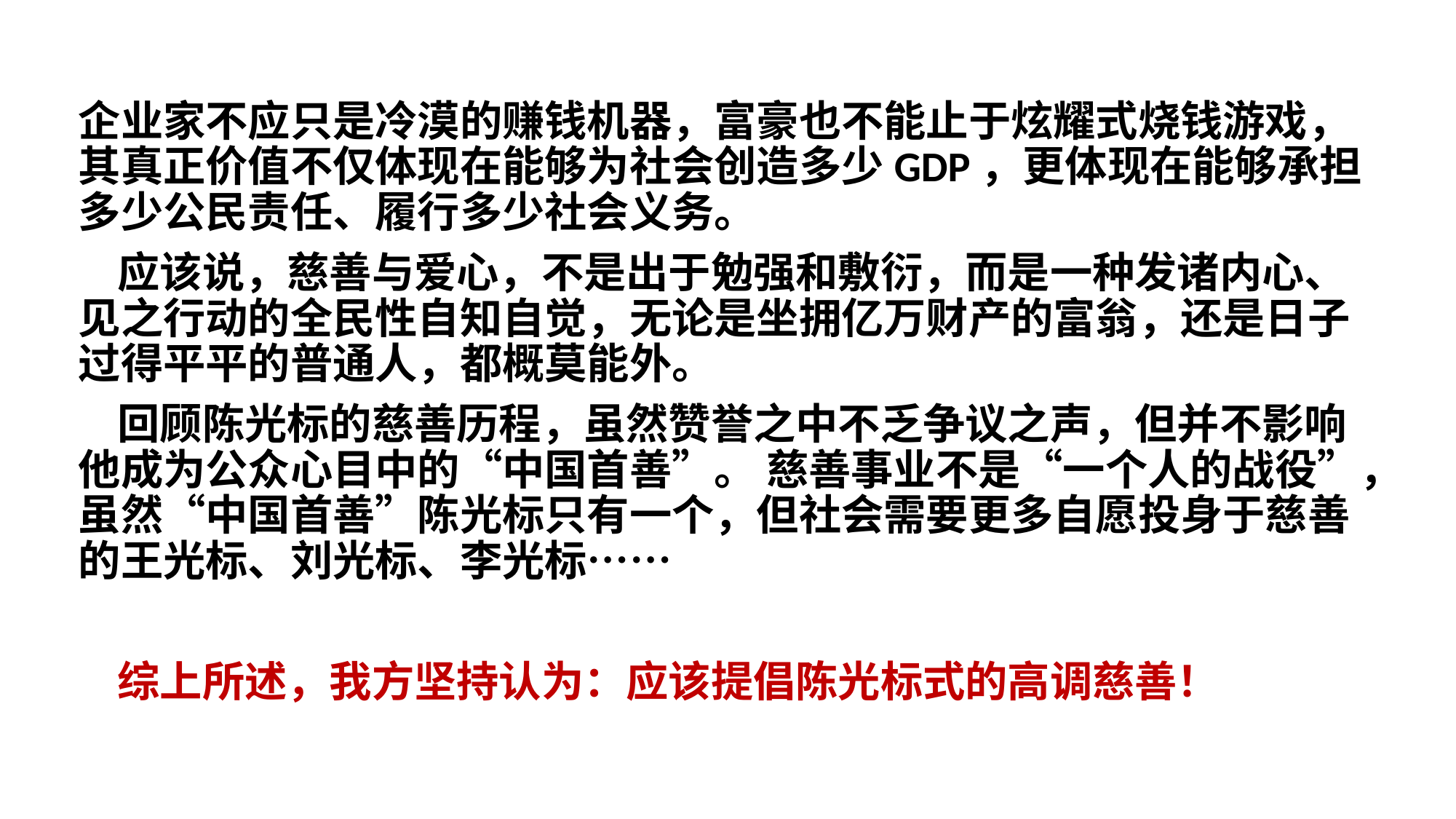

企业家不应只是冷漠的赚钱机器，富豪也不能止于炫耀式烧钱游戏，其真正价值不仅体现在能够为社会创造多少GDP，更体现在能够承担多少公民责任、履行多少社会义务。
   应该说，慈善与爱心，不是出于勉强和敷衍，而是一种发诸内心、见之行动的全民性自知自觉，无论是坐拥亿万财产的富翁，还是日子过得平平的普通人，都概莫能外。
   回顾陈光标的慈善历程，虽然赞誉之中不乏争议之声，但并不影响他成为公众心目中的“中国首善”。 慈善事业不是“一个人的战役”，虽然“中国首善”陈光标只有一个，但社会需要更多自愿投身于慈善的王光标、刘光标、李光标……

   综上所述，我方坚持认为：应该提倡陈光标式的高调慈善！